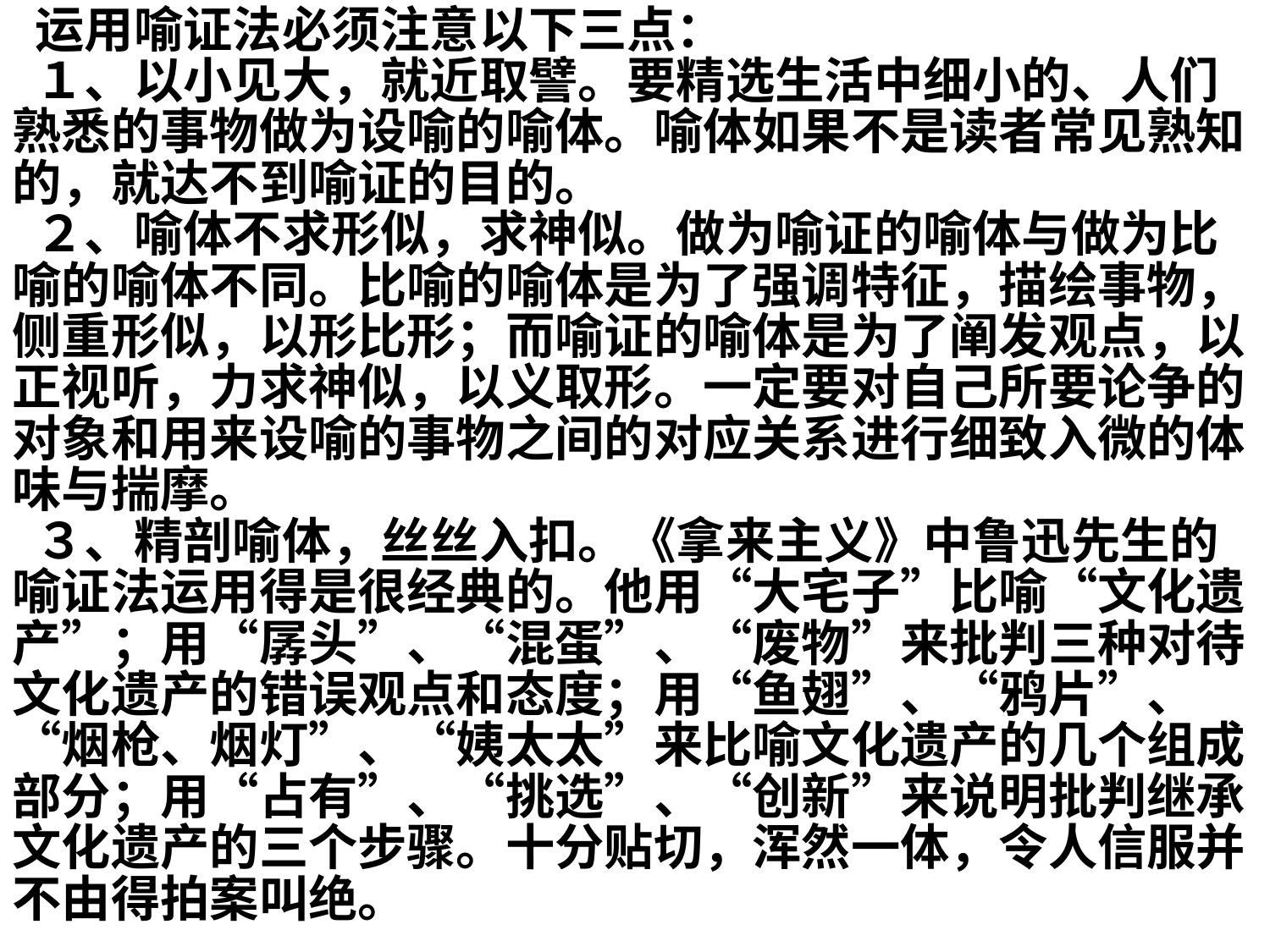

运用喻证法必须注意以下三点：
 １、以小见大，就近取譬。要精选生活中细小的、人们熟悉的事物做为设喻的喻体。喻体如果不是读者常见熟知的，就达不到喻证的目的。
 ２、喻体不求形似，求神似。做为喻证的喻体与做为比喻的喻体不同。比喻的喻体是为了强调特征，描绘事物，侧重形似，以形比形；而喻证的喻体是为了阐发观点，以正视听，力求神似，以义取形。一定要对自己所要论争的对象和用来设喻的事物之间的对应关系进行细致入微的体味与揣摩。
 ３、精剖喻体，丝丝入扣。《拿来主义》中鲁迅先生的喻证法运用得是很经典的。他用“大宅子”比喻“文化遗产”；用“孱头”、“混蛋”、“废物”来批判三种对待文化遗产的错误观点和态度；用“鱼翅”、“鸦片”、“烟枪、烟灯”、“姨太太”来比喻文化遗产的几个组成部分；用“占有”、“挑选”、“创新”来说明批判继承文化遗产的三个步骤。十分贴切，浑然一体，令人信服并不由得拍案叫绝。